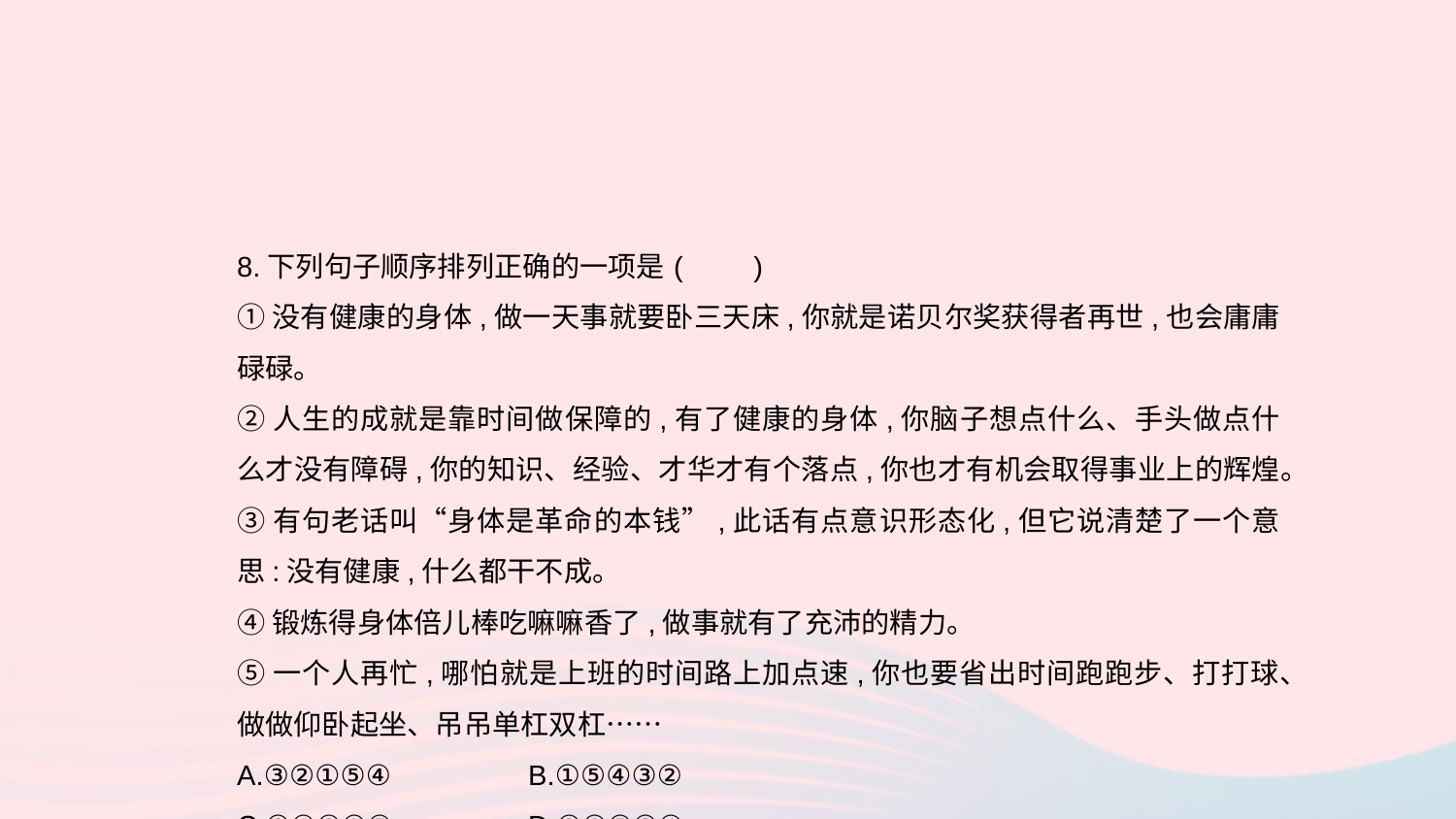

8.下列句子顺序排列正确的一项是	(　　)
①没有健康的身体,做一天事就要卧三天床,你就是诺贝尔奖获得者再世,也会庸庸碌碌。
②人生的成就是靠时间做保障的,有了健康的身体,你脑子想点什么、手头做点什么才没有障碍,你的知识、经验、才华才有个落点,你也才有机会取得事业上的辉煌。
③有句老话叫“身体是革命的本钱”,此话有点意识形态化,但它说清楚了一个意思:没有健康,什么都干不成。
④锻炼得身体倍儿棒吃嘛嘛香了,做事就有了充沛的精力。
⑤一个人再忙,哪怕就是上班的时间路上加点速,你也要省出时间跑跑步、打打球、做做仰卧起坐、吊吊单杠双杠……
A.③②①⑤④	B.①⑤④③②
C.③④②①⑤	D.②①⑤③④